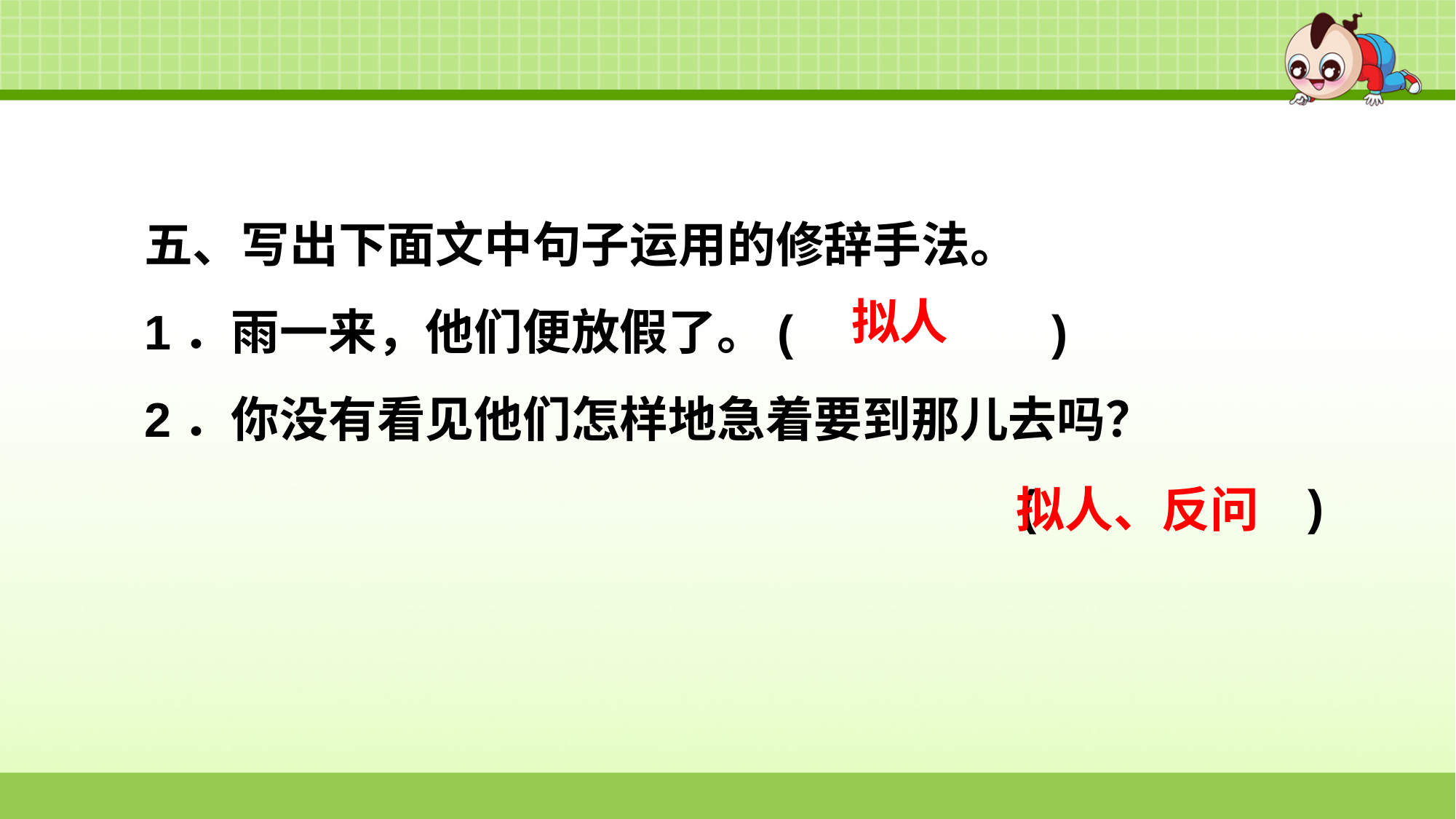

五、写出下面文中句子运用的修辞手法。
1．雨一来，他们便放假了。(   　　　　)
2．你没有看见他们怎样地急着要到那儿去吗？
(    　　　　)
拟人
拟人、反问